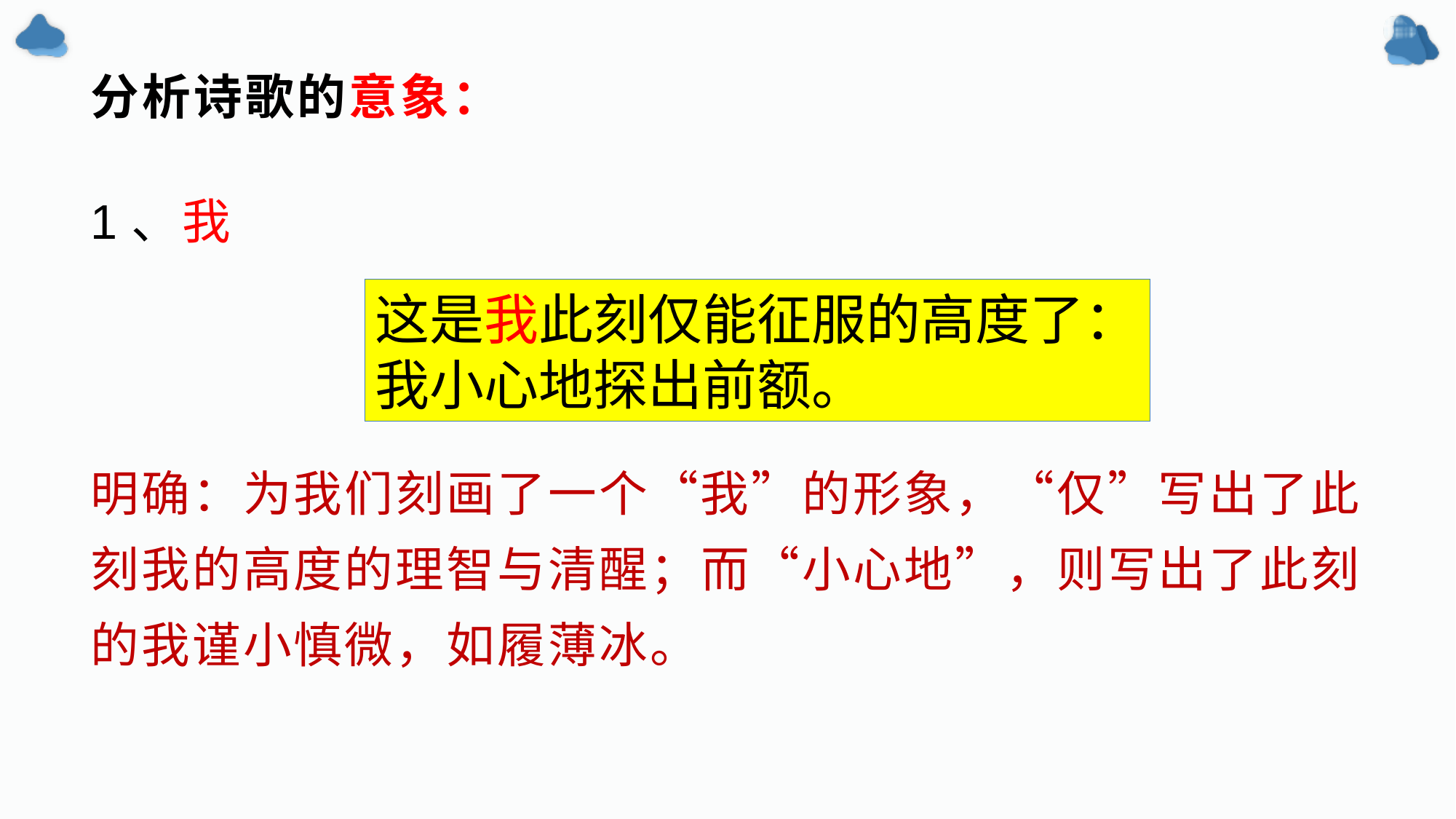

# 分析诗歌的意象：
1、我

明确：为我们刻画了一个“我”的形象，“仅”写出了此刻我的高度的理智与清醒；而“小心地”，则写出了此刻的我谨小慎微，如履薄冰。
这是我此刻仅能征服的高度了：
我小心地探出前额。